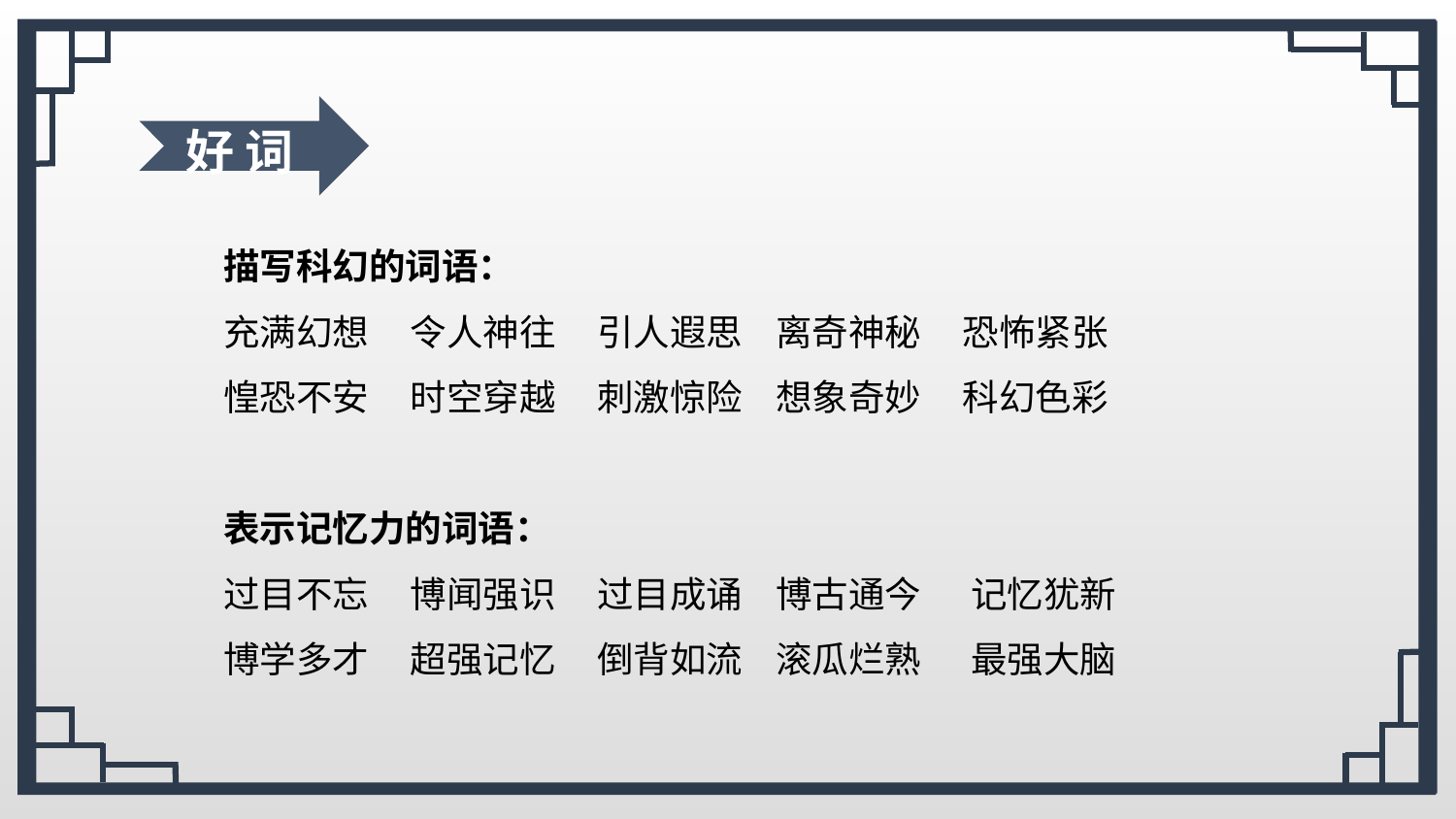

好 词
描写科幻的词语：
充满幻想     令人神往     引人遐思    离奇神秘     恐怖紧张
惶恐不安     时空穿越     刺激惊险    想象奇妙     科幻色彩

表示记忆力的词语：
过目不忘     博闻强识     过目成诵    博古通今      记忆犹新
博学多才     超强记忆     倒背如流    滚瓜烂熟      最强大脑